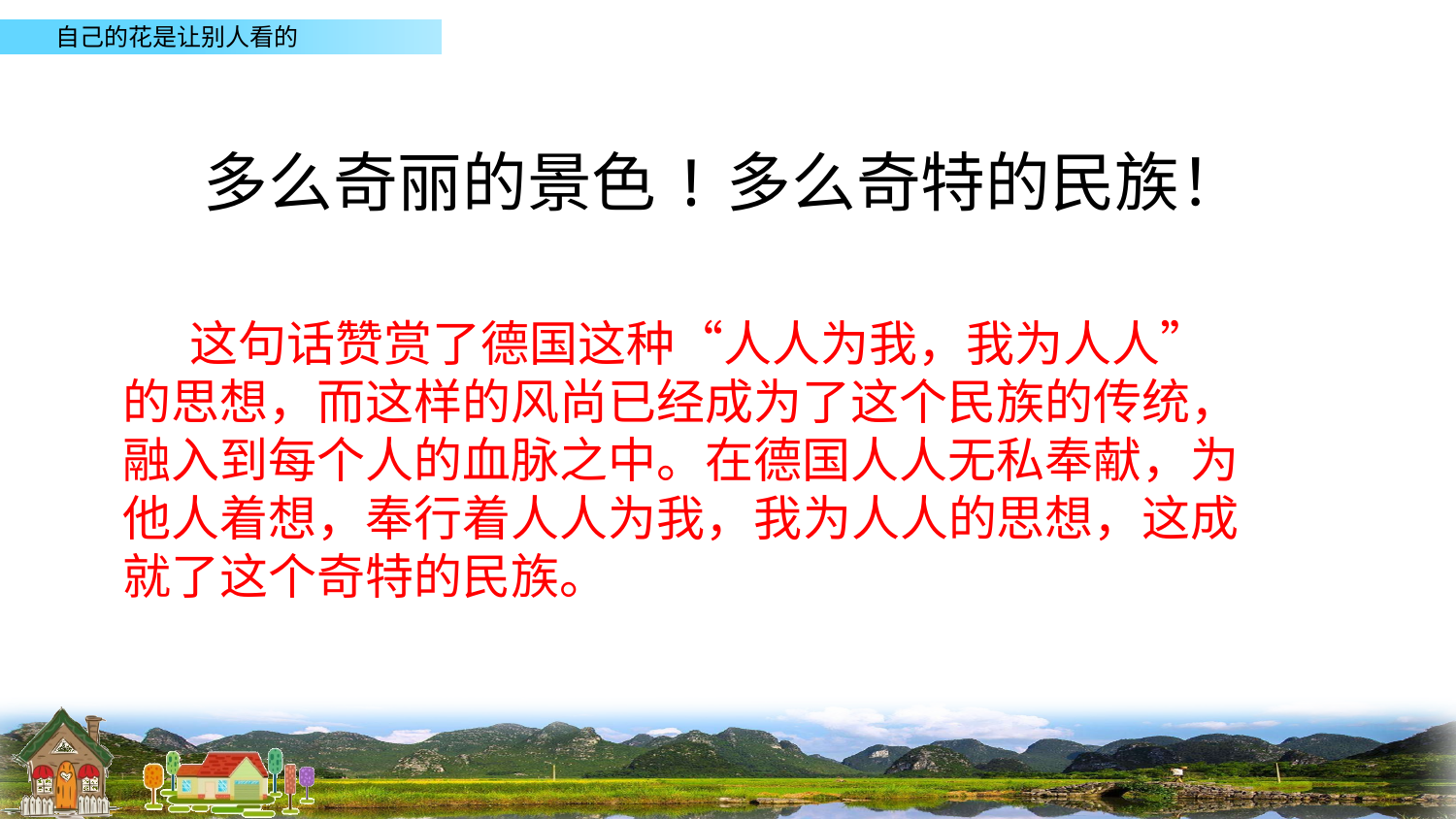

多么奇丽的景色!多么奇特的民族！
     这句话赞赏了德国这种“人人为我，我为人人”的思想，而这样的风尚已经成为了这个民族的传统，融入到每个人的血脉之中。在德国人人无私奉献，为他人着想，奉行着人人为我，我为人人的思想，这成就了这个奇特的民族。